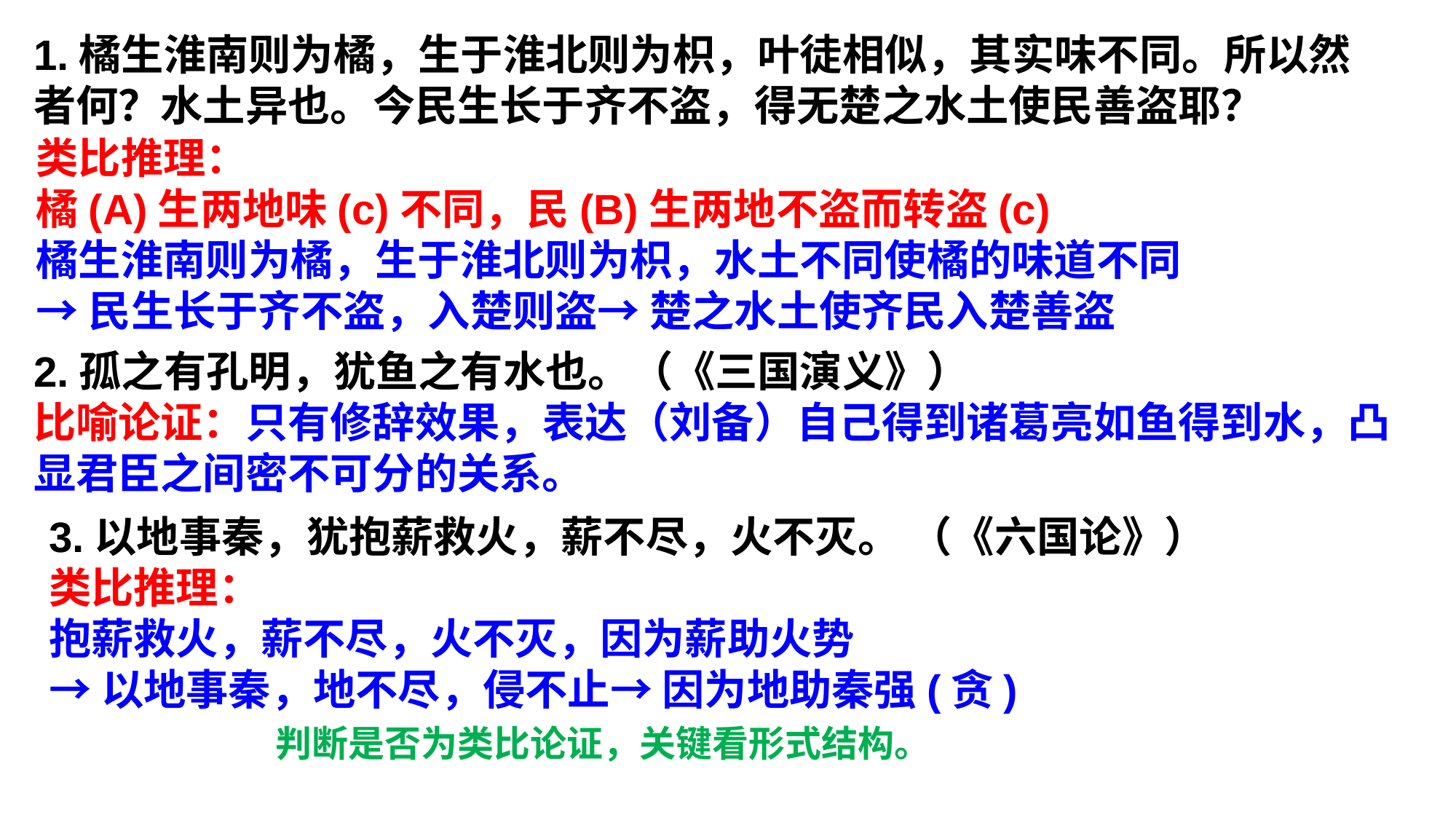

1.橘生淮南则为橘，生于淮北则为枳，叶徒相似，其实味不同。所以然者何？水土异也。今民生长于齐不盗，得无楚之水土使民善盗耶？
类比推理：
橘(A)生两地味(c)不同，民(B)生两地不盗而转盗(c)
橘生淮南则为橘，生于淮北则为枳，水土不同使橘的味道不同
→民生长于齐不盗，入楚则盗→ 楚之水土使齐民入楚善盗

2.孤之有孔明，犹鱼之有水也。（《三国演义》）
比喻论证：只有修辞效果，表达（刘备）自己得到诸葛亮如鱼得到水，凸显君臣之间密不可分的关系。
3.以地事秦，犹抱薪救火，薪不尽，火不灭。 （《六国论》）
类比推理：
抱薪救火，薪不尽，火不灭，因为薪助火势
→以地事秦，地不尽，侵不止→ 因为地助秦强(贪)
判断是否为类比论证，关键看形式结构。